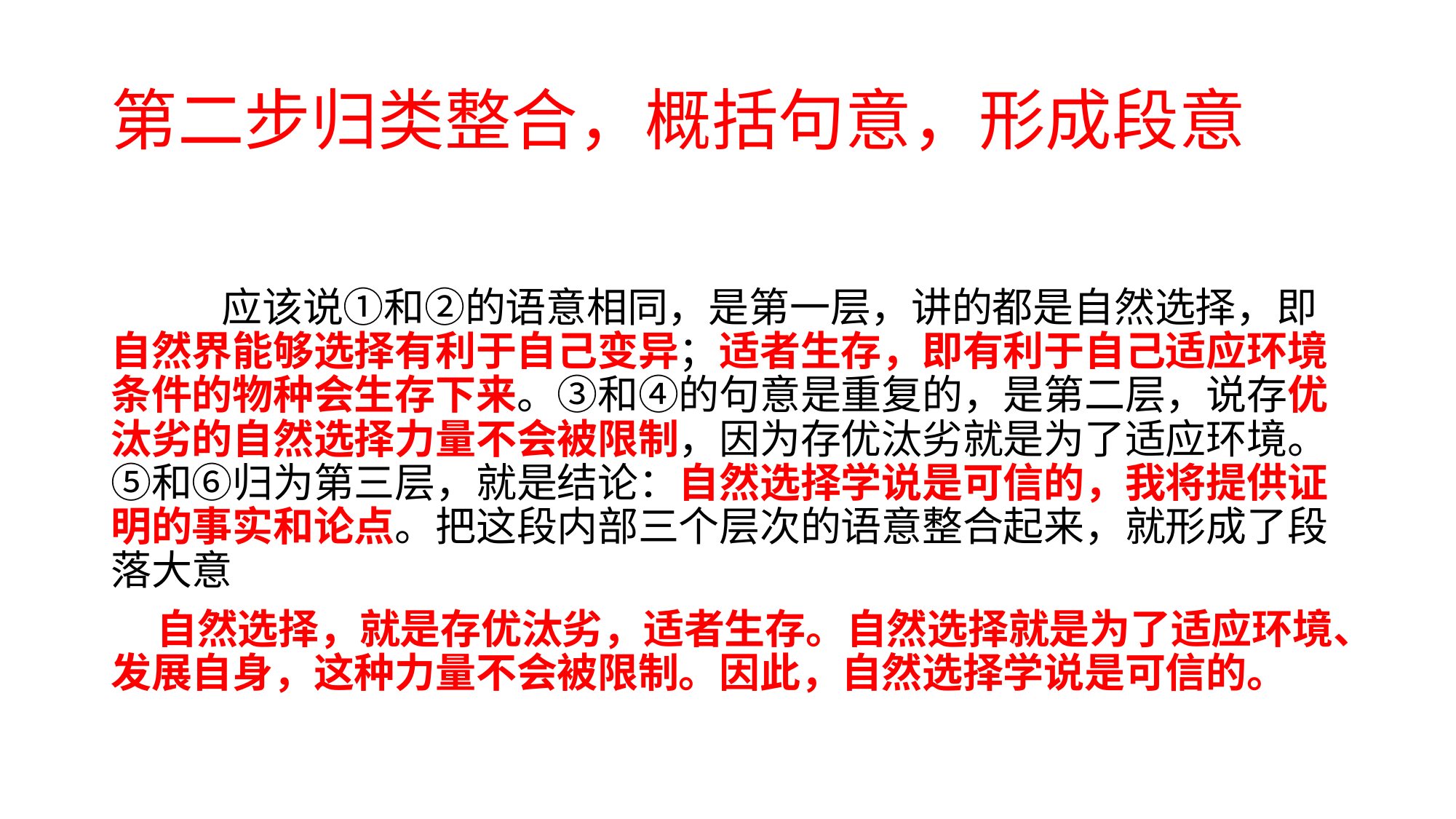

# 第二步归类整合，概括句意，形成段意

         应该说①和②的语意相同，是第一层，讲的都是自然选择，即自然界能够选择有利于自己变异；适者生存，即有利于自己适应环境条件的物种会生存下来。③和④的句意是重复的，是第二层，说存优汰劣的自然选择力量不会被限制，因为存优汰劣就是为了适应环境。⑤和⑥归为第三层，就是结论：自然选择学说是可信的，我将提供证明的事实和论点。把这段内部三个层次的语意整合起来，就形成了段落大意
    自然选择，就是存优汰劣，适者生存。自然选择就是为了适应环境、发展自身，这种力量不会被限制。因此，自然选择学说是可信的。